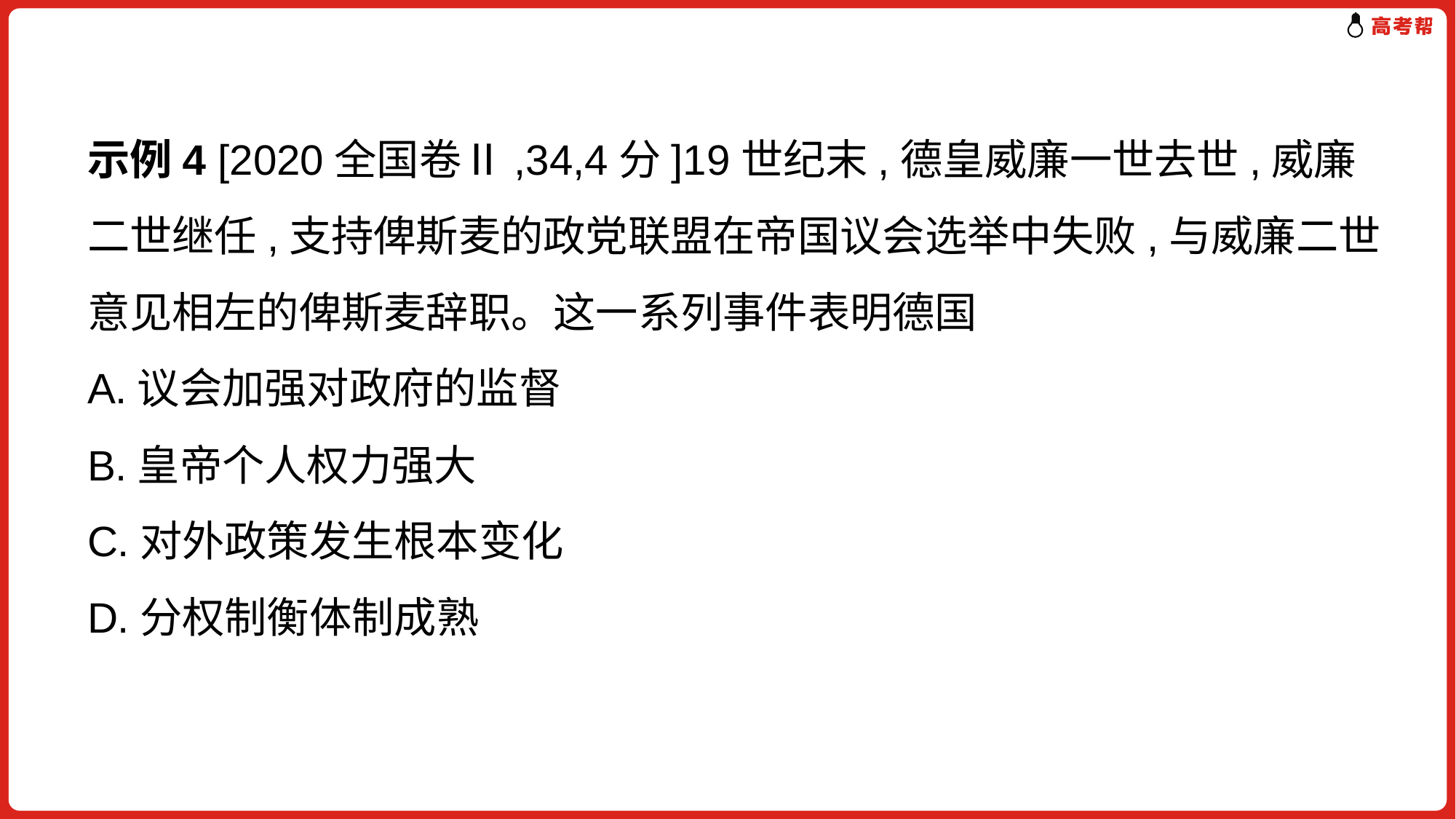

示例4 [2020全国卷Ⅱ,34,4分]19世纪末,德皇威廉一世去世,威廉二世继任,支持俾斯麦的政党联盟在帝国议会选举中失败,与威廉二世意见相左的俾斯麦辞职。这一系列事件表明德国
A.议会加强对政府的监督
B.皇帝个人权力强大
C.对外政策发生根本变化
D.分权制衡体制成熟